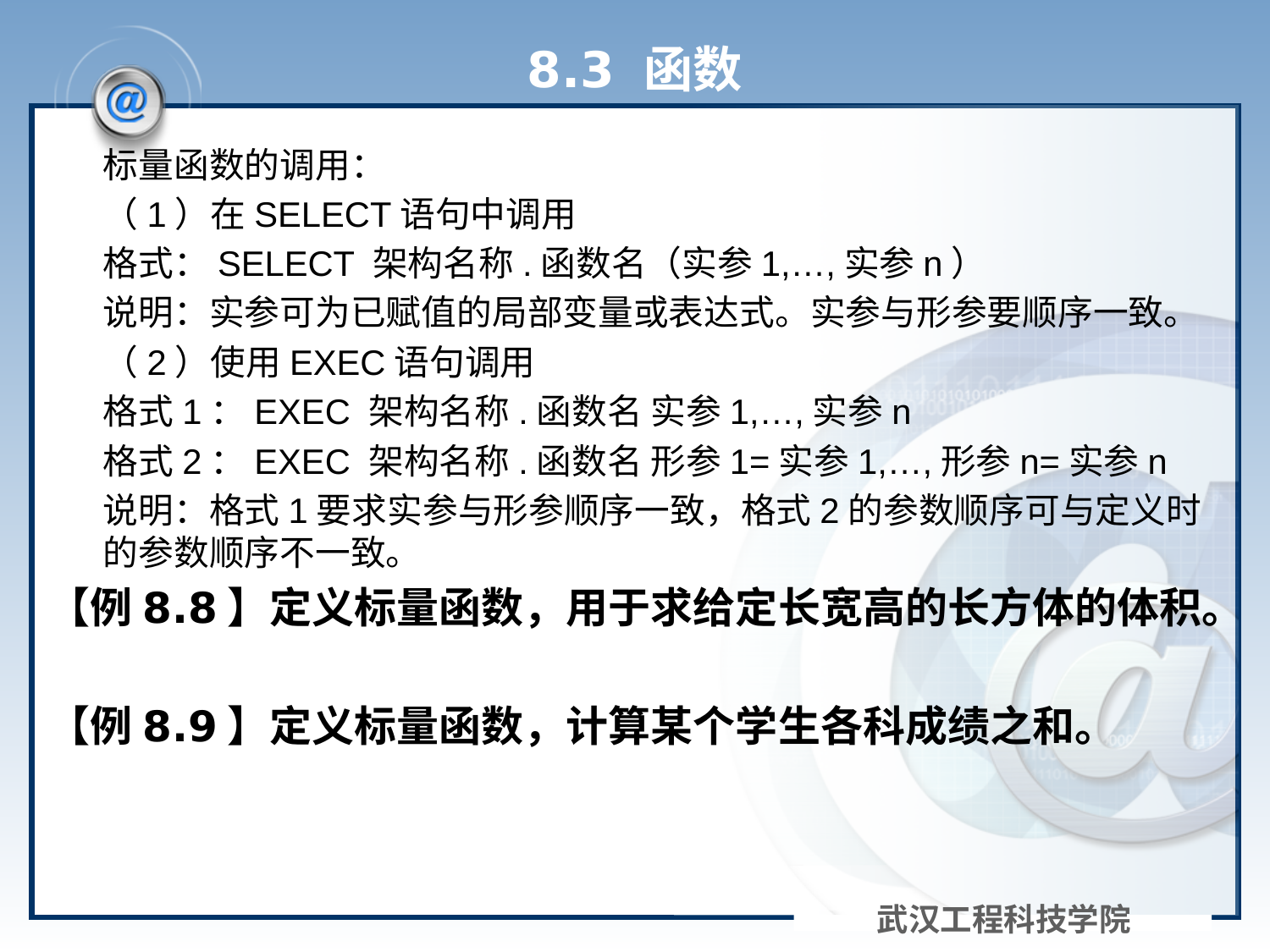

# 8.3 函数
标量函数的调用：
（1）在SELECT语句中调用
格式：SELECT 架构名称.函数名（实参1,…,实参n）
说明：实参可为已赋值的局部变量或表达式。实参与形参要顺序一致。
（2）使用EXEC语句调用
格式1：EXEC 架构名称.函数名 实参1,…,实参n
格式2：EXEC 架构名称.函数名 形参1=实参1,…,形参n=实参n
说明：格式1要求实参与形参顺序一致，格式2的参数顺序可与定义时的参数顺序不一致。
【例8.8】定义标量函数，用于求给定长宽高的长方体的体积。

【例8.9】定义标量函数，计算某个学生各科成绩之和。
武汉工程科技学院